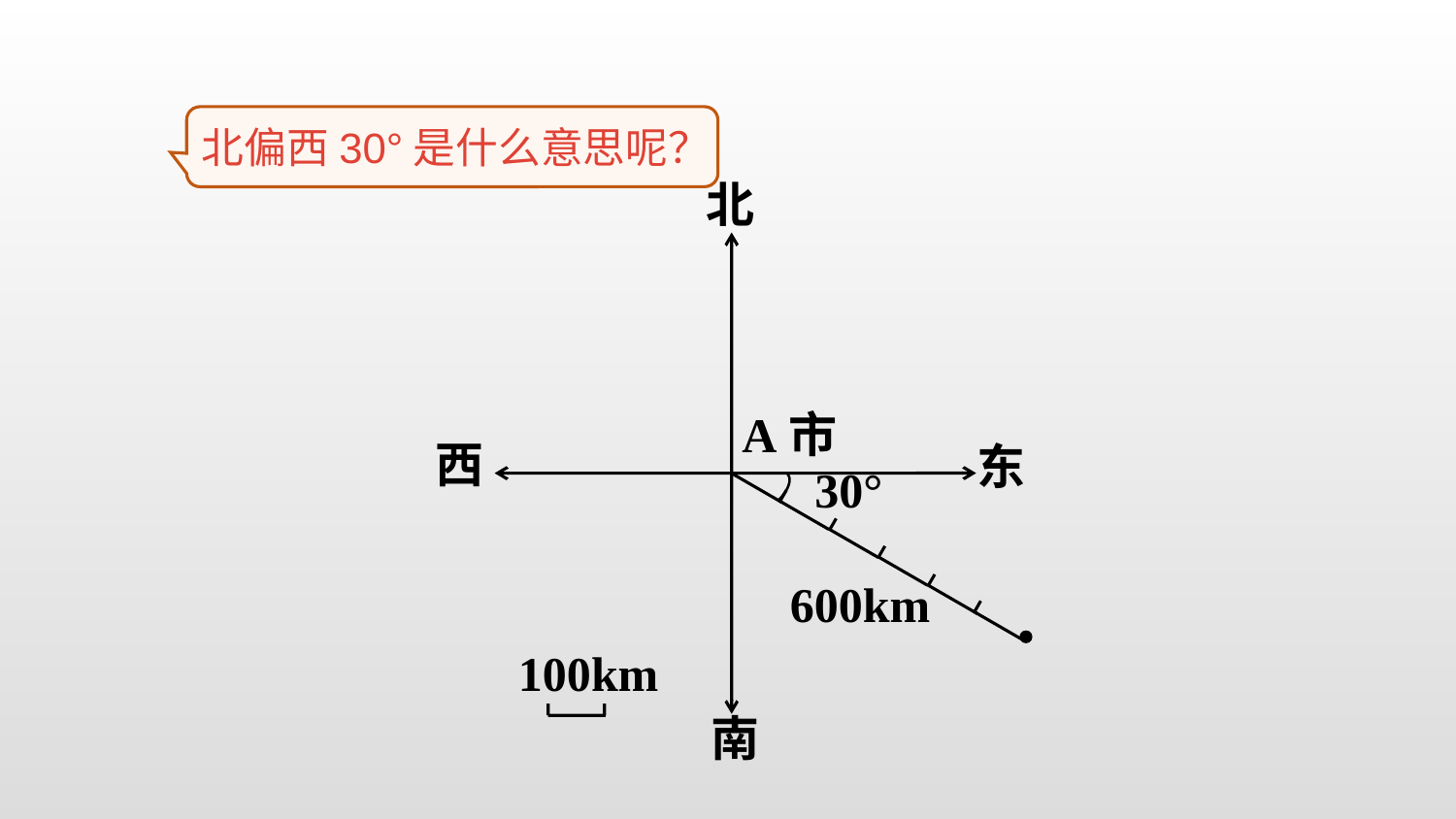

北偏西30°是什么意思呢？
北

西
东
南
30°

100km

A市

600km